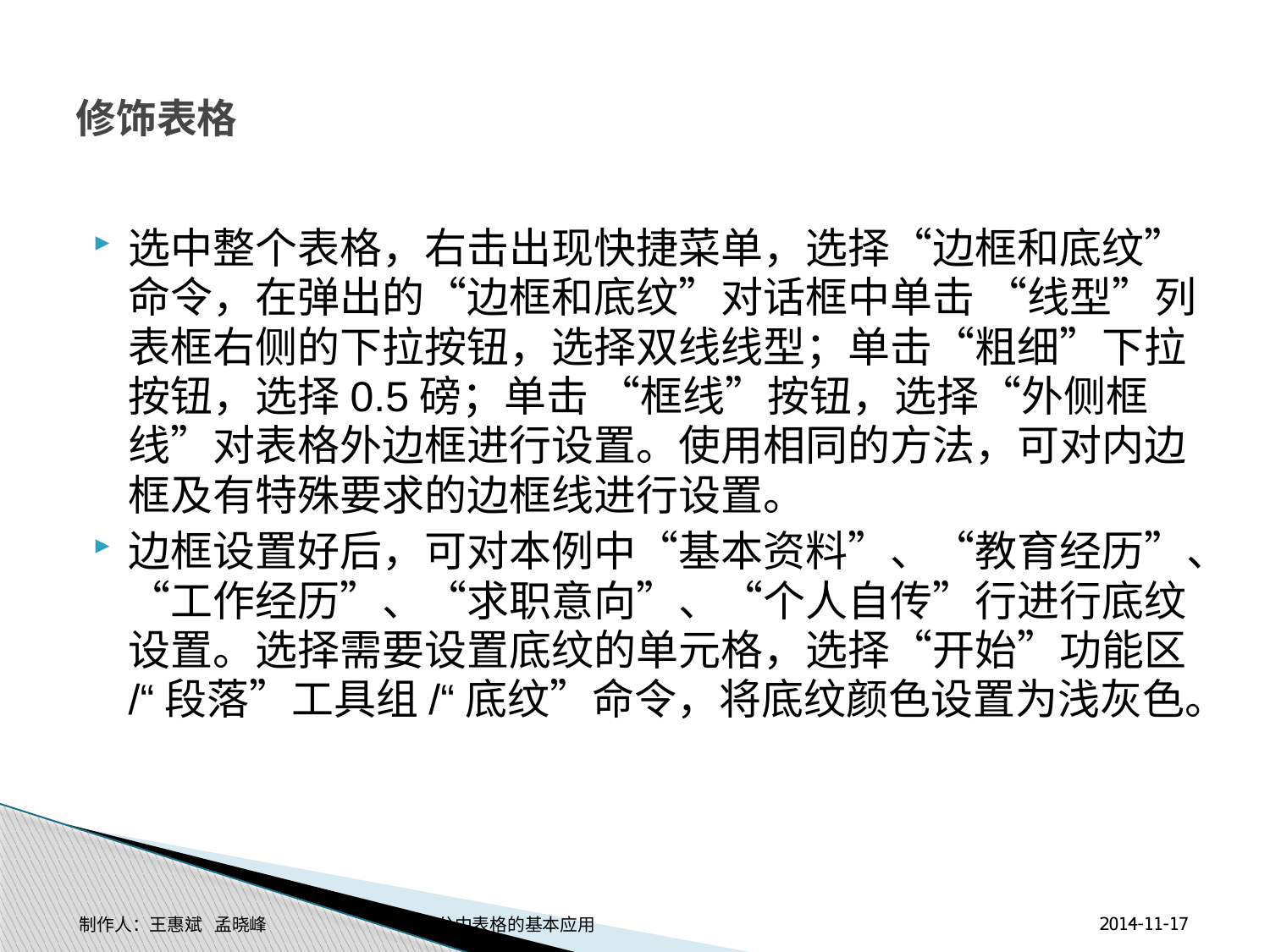

# 修饰表格
选中整个表格，右击出现快捷菜单，选择“边框和底纹”命令，在弹出的“边框和底纹”对话框中单击 “线型”列表框右侧的下拉按钮，选择双线线型；单击“粗细”下拉按钮，选择0.5磅；单击 “框线”按钮，选择“外侧框线”对表格外边框进行设置。使用相同的方法，可对内边框及有特殊要求的边框线进行设置。
边框设置好后，可对本例中“基本资料”、“教育经历”、“工作经历”、“求职意向”、“个人自传”行进行底纹设置。选择需要设置底纹的单元格，选择“开始”功能区/“段落”工具组/“底纹”命令，将底纹颜色设置为浅灰色。
2014-11-17
制作人：王惠斌   孟晓峰                                      办公中表格的基本应用